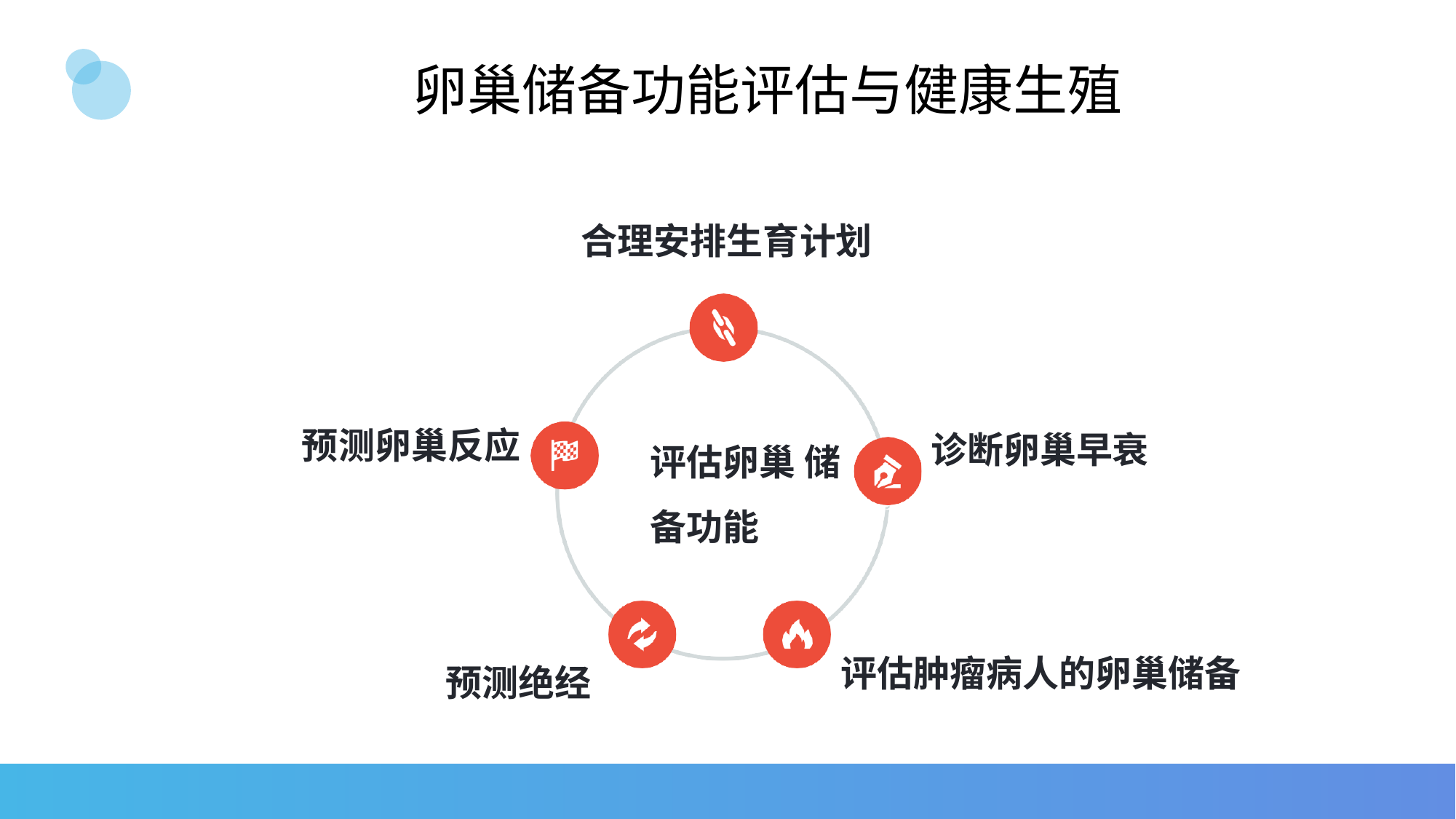

# 卵巢储备功能评估与健康生殖
合理安排生育计划

评估卵巢 储备功能
预测卵巢反应
诊断卵巢早衰
评估肿瘤病人的卵巢储备
预测绝经